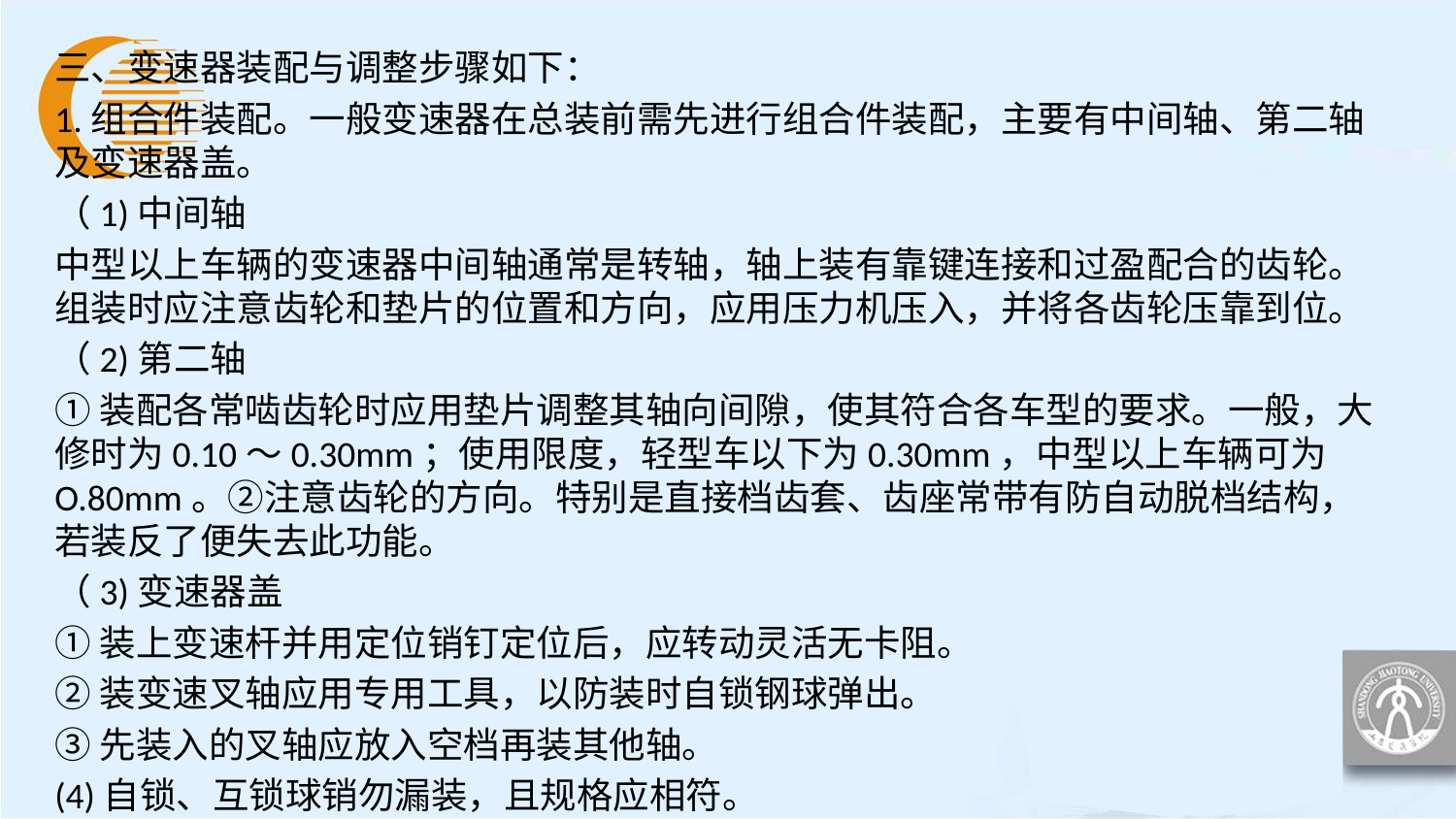

三、变速器装配与调整步骤如下：
1.组合件装配。一般变速器在总装前需先进行组合件装配，主要有中间轴、第二轴及变速器盖。
（1)中间轴
中型以上车辆的变速器中间轴通常是转轴，轴上装有靠键连接和过盈配合的齿轮。组装时应注意齿轮和垫片的位置和方向，应用压力机压入，并将各齿轮压靠到位。
（2)第二轴
①装配各常啮齿轮时应用垫片调整其轴向间隙，使其符合各车型的要求。一般，大修时为0.10～0.30mm；使用限度，轻型车以下为0.30mm，中型以上车辆可为O.80mm。②注意齿轮的方向。特别是直接档齿套、齿座常带有防自动脱档结构，若装反了便失去此功能。
（3)变速器盖
①装上变速杆并用定位销钉定位后，应转动灵活无卡阻。
②装变速叉轴应用专用工具，以防装时自锁钢球弹出。
③先装入的叉轴应放入空档再装其他轴。
(4)自锁、互锁球销勿漏装，且规格应相符。